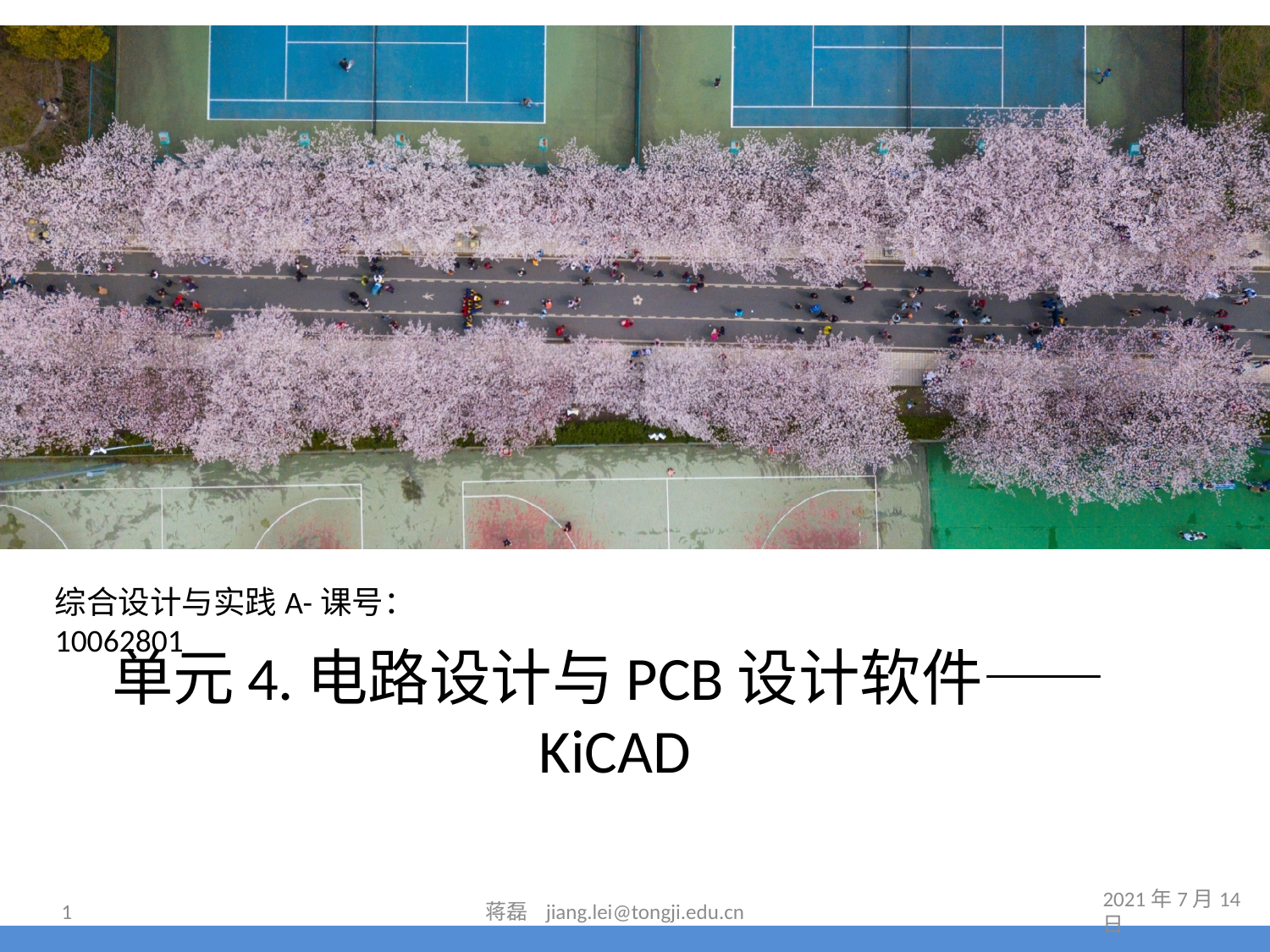

综合设计与实践A-课号：10062801
# 单元4.电路设计与PCB设计软件——KiCAD
2021年7月14日
1
蒋磊  jiang.lei@tongji.edu.cn